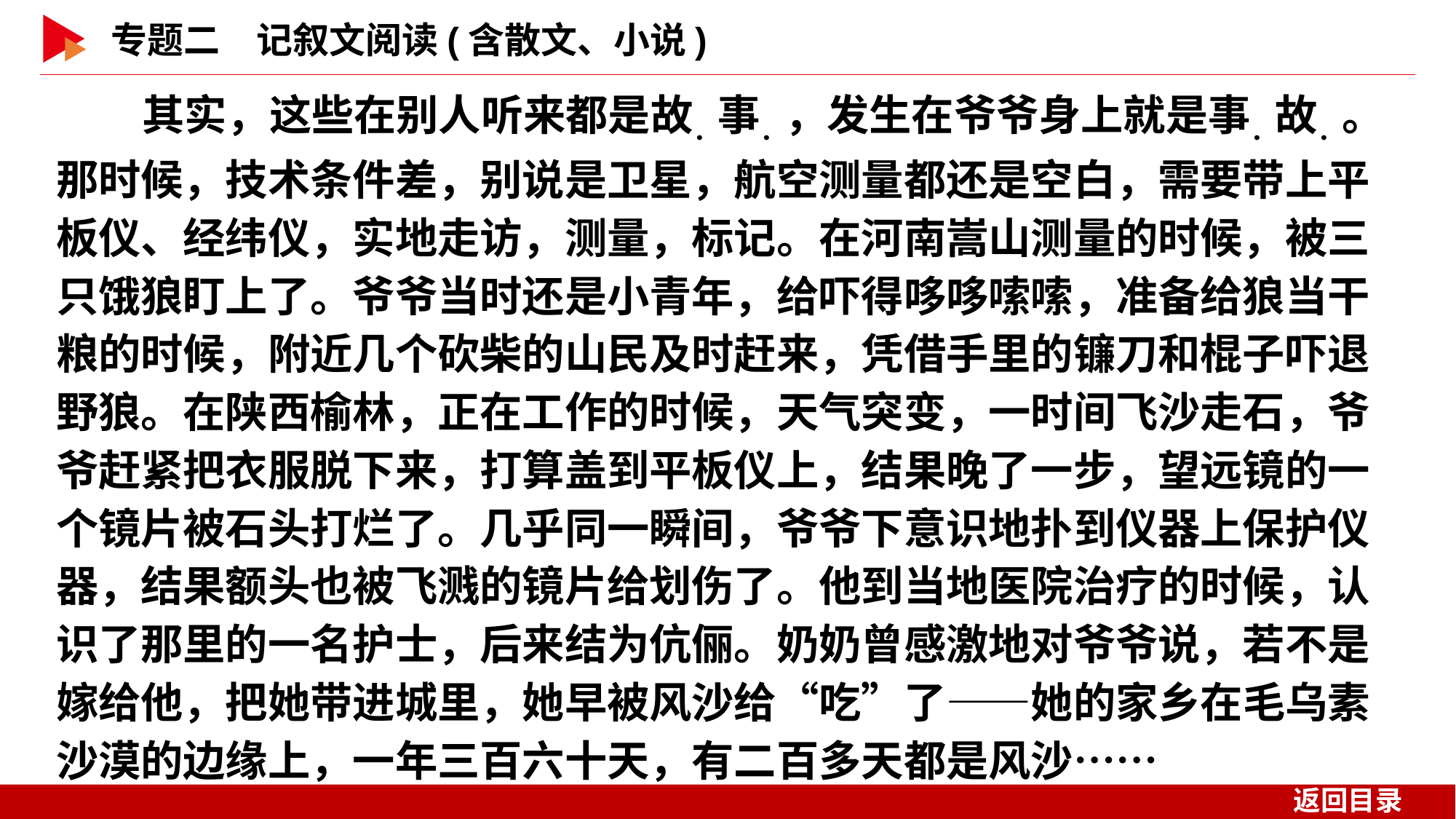

其实，这些在别人听来都是故．事．，发生在爷爷身上就是事．故．。那时候，技术条件差，别说是卫星，航空测量都还是空白，需要带上平板仪、经纬仪，实地走访，测量，标记。在河南嵩山测量的时候，被三只饿狼盯上了。爷爷当时还是小青年，给吓得哆哆嗦嗦，准备给狼当干粮的时候，附近几个砍柴的山民及时赶来，凭借手里的镰刀和棍子吓退野狼。在陕西榆林，正在工作的时候，天气突变，一时间飞沙走石，爷爷赶紧把衣服脱下来，打算盖到平板仪上，结果晚了一步，望远镜的一个镜片被石头打烂了。几乎同一瞬间，爷爷下意识地扑到仪器上保护仪器，结果额头也被飞溅的镜片给划伤了。他到当地医院治疗的时候，认识了那里的一名护士，后来结为伉俪。奶奶曾感激地对爷爷说，若不是嫁给他，把她带进城里，她早被风沙给“吃”了——她的家乡在毛乌素沙漠的边缘上，一年三百六十天，有二百多天都是风沙……